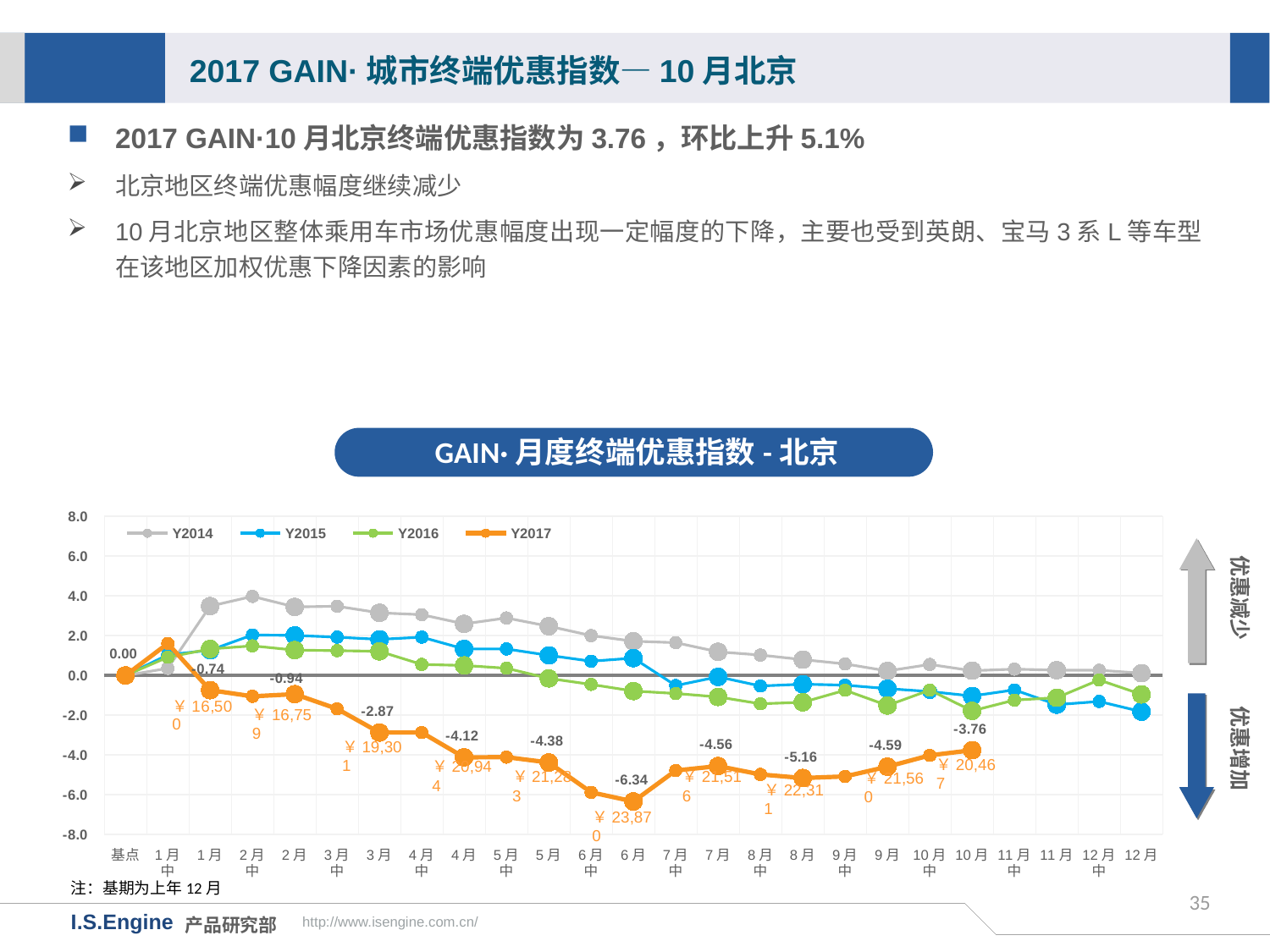

2017 GAIN·城市终端优惠指数—10月北京
2017 GAIN·10月北京终端优惠指数为3.76，环比上升5.1%
北京地区终端优惠幅度继续减少
10月北京地区整体乘用车市场优惠幅度出现一定幅度的下降，主要也受到英朗、宝马3系L等车型在该地区加权优惠下降因素的影响

GAIN·月度终端优惠指数-北京

[unsupported chart]

优惠减少

优惠增加

￥16,759
￥19,301
￥20,467
￥20,944
￥21,283
￥21,516
￥21,560
￥22,311
￥23,870
注：基期为上年12月
35